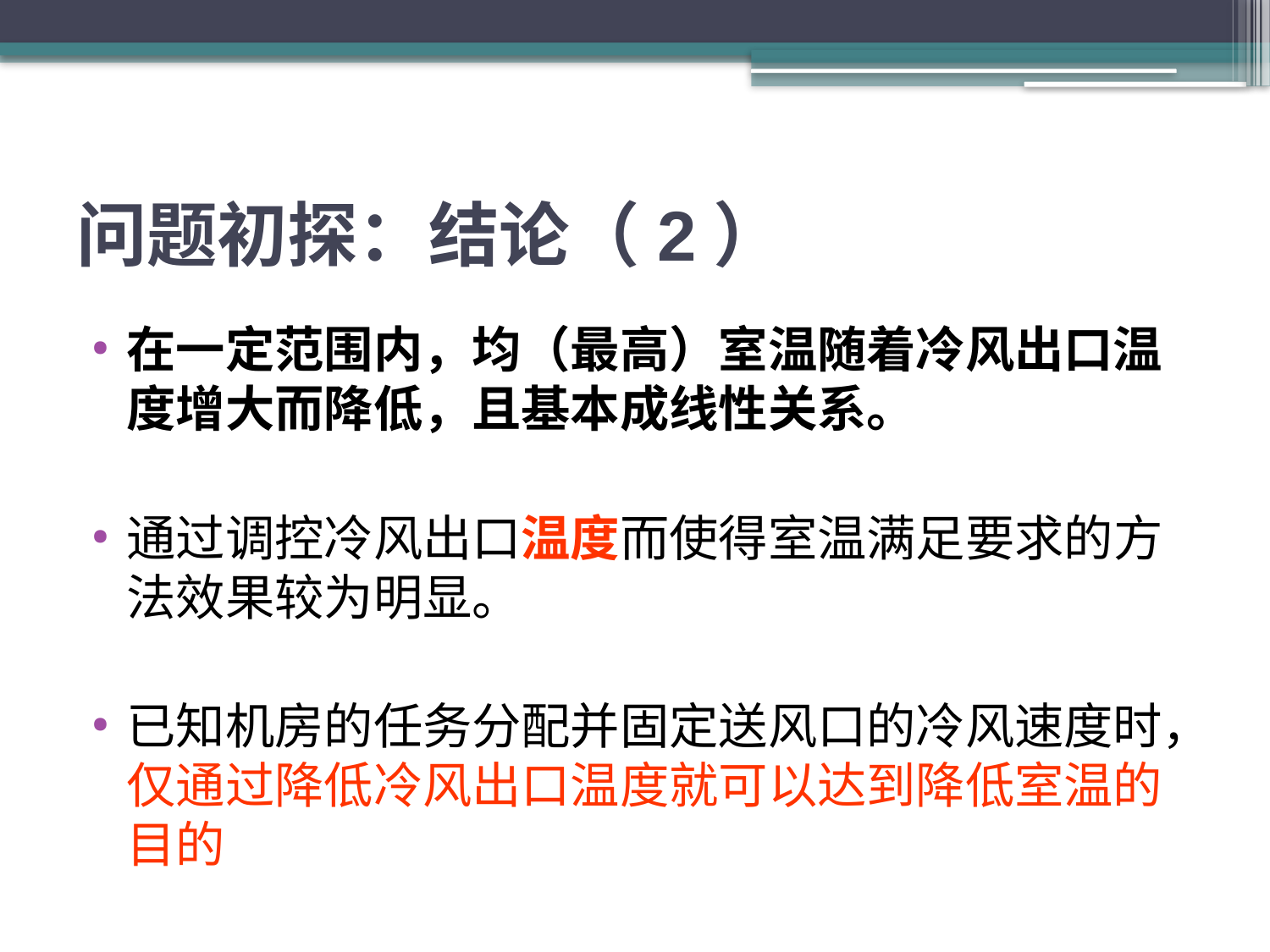

# 问题初探：结论（2）
在一定范围内，均（最高）室温随着冷风出口温度增大而降低，且基本成线性关系。

通过调控冷风出口温度而使得室温满足要求的方法效果较为明显。

已知机房的任务分配并固定送风口的冷风速度时，仅通过降低冷风出口温度就可以达到降低室温的目的